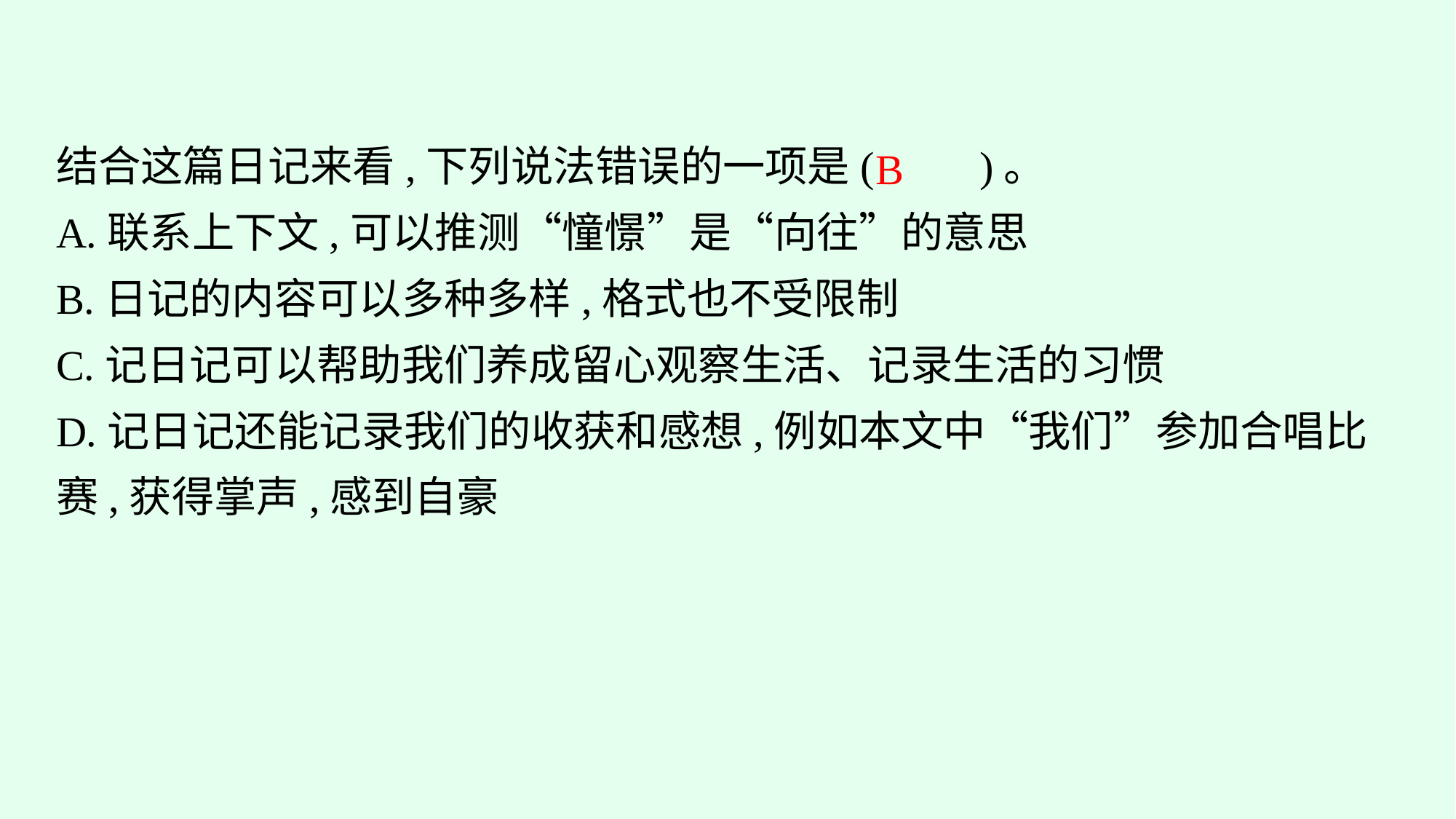

结合这篇日记来看,下列说法错误的一项是(　　)。
A.联系上下文,可以推测“憧憬”是“向往”的意思
B.日记的内容可以多种多样,格式也不受限制
C.记日记可以帮助我们养成留心观察生活、记录生活的习惯
D.记日记还能记录我们的收获和感想,例如本文中“我们”参加合唱比赛,获得掌声,感到自豪
B